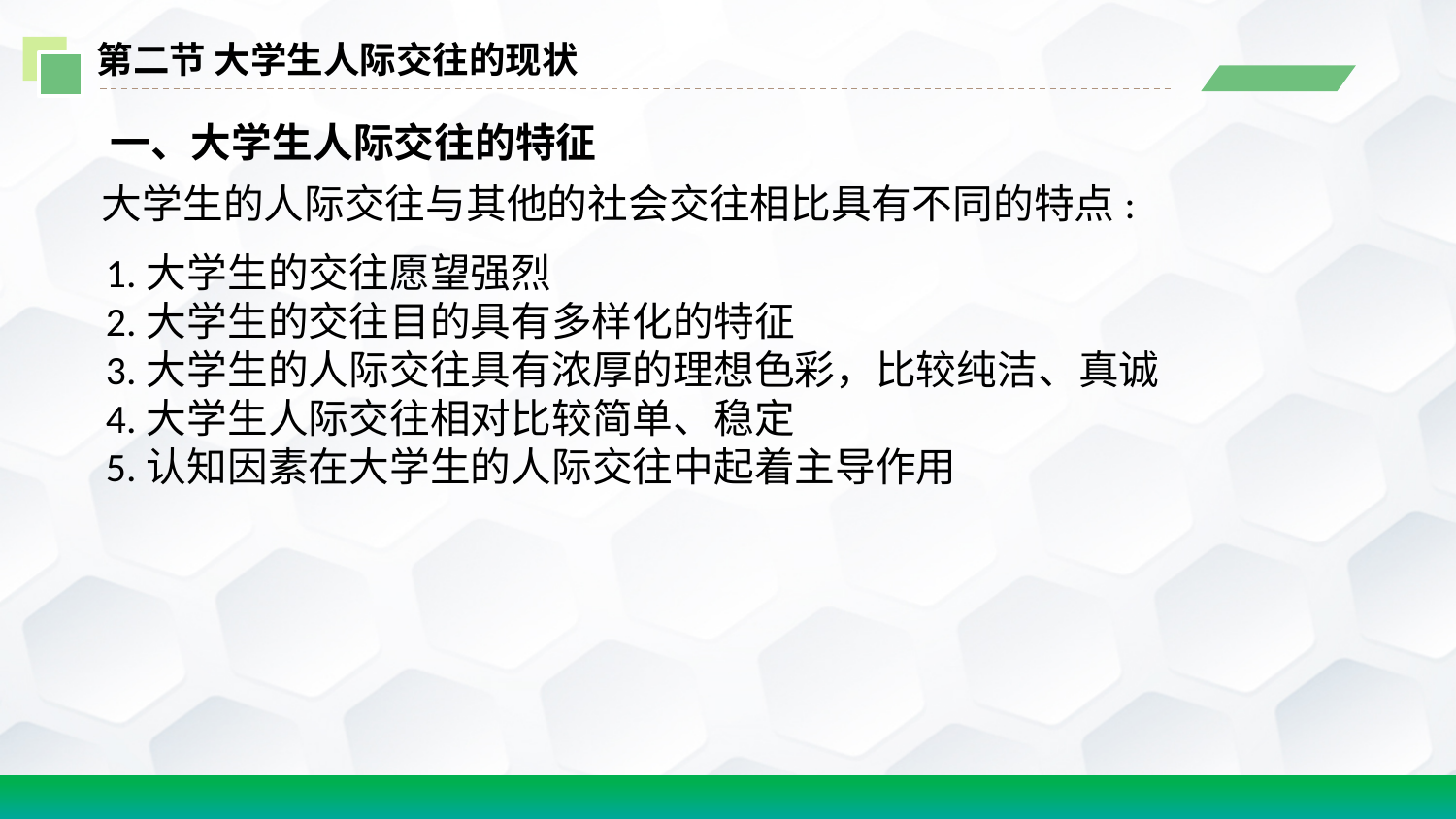

第二节 大学生人际交往的现状
 一、大学生人际交往的特征
大学生的人际交往与其他的社会交往相比具有不同的特点:
1.大学生的交往愿望强烈
2.大学生的交往目的具有多样化的特征
3.大学生的人际交往具有浓厚的理想色彩，比较纯洁、真诚
4.大学生人际交往相对比较简单、稳定
5.认知因素在大学生的人际交往中起着主导作用